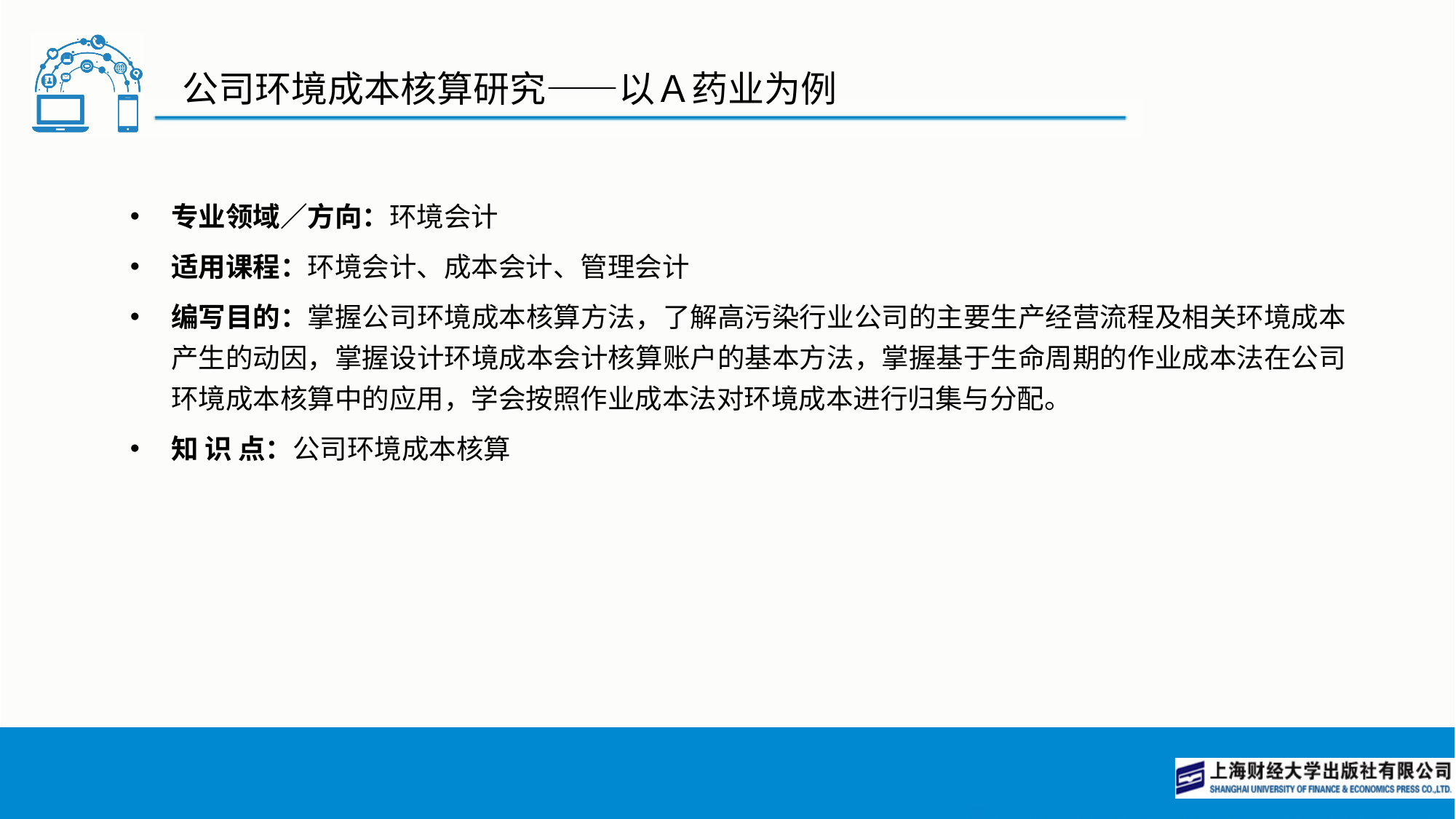

# 公司环境成本核算研究——以Ａ药业为例
专业领域／方向：环境会计
适用课程：环境会计、成本会计、管理会计
编写目的：掌握公司环境成本核算方法，了解高污染行业公司的主要生产经营流程及相关环境成本产生的动因，掌握设计环境成本会计核算账户的基本方法，掌握基于生命周期的作业成本法在公司环境成本核算中的应用，学会按照作业成本法对环境成本进行归集与分配。
知 识 点：公司环境成本核算